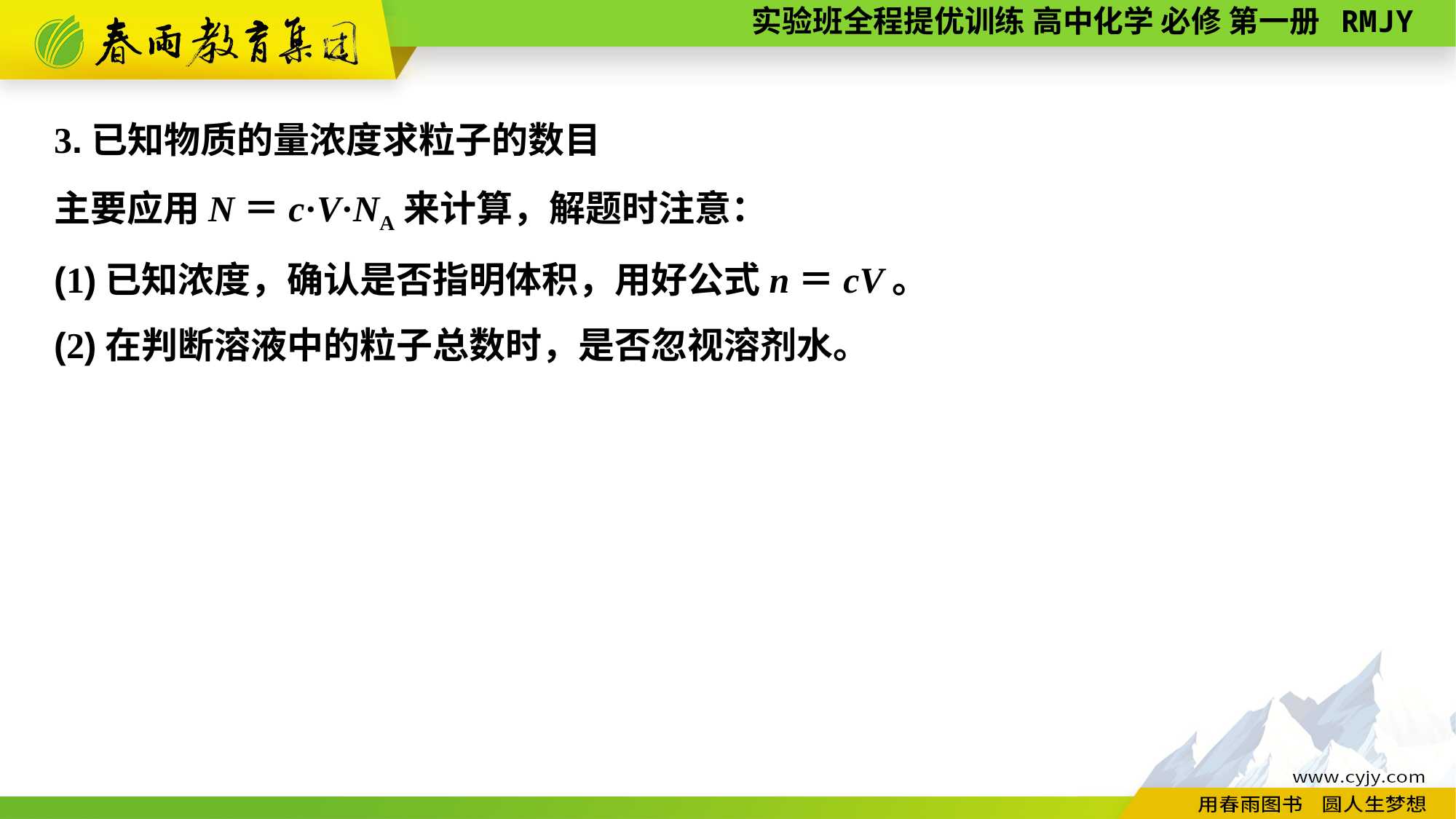

3.已知物质的量浓度求粒子的数目
主要应用N＝c·V·NA来计算，解题时注意：
(1)已知浓度，确认是否指明体积，用好公式n＝cV。
(2)在判断溶液中的粒子总数时，是否忽视溶剂水。